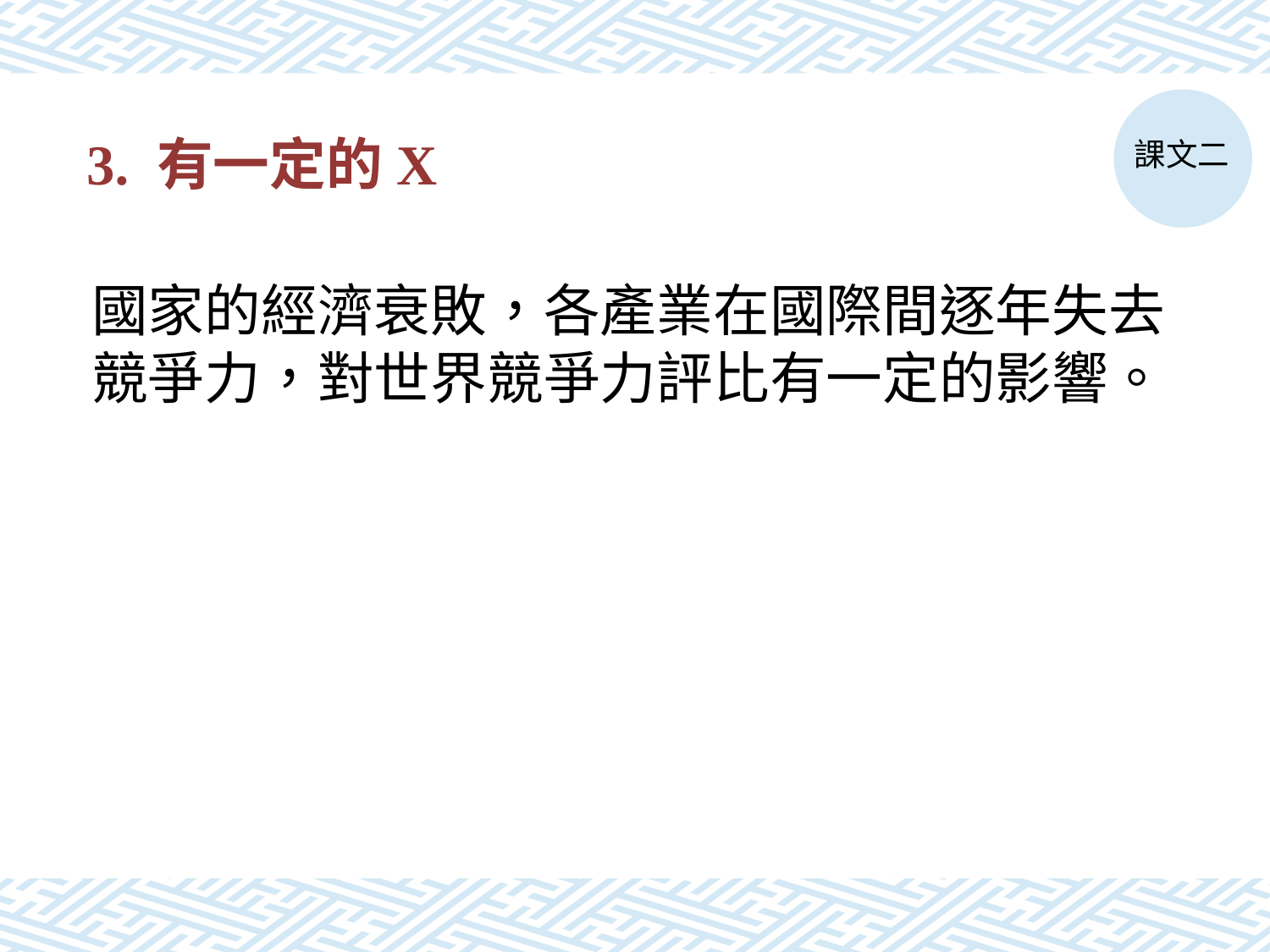

課文二
# 3. 有一定的X
國家的經濟衰敗，各產業在國際間逐年失去競爭力，對世界競爭力評比有一定的影響。